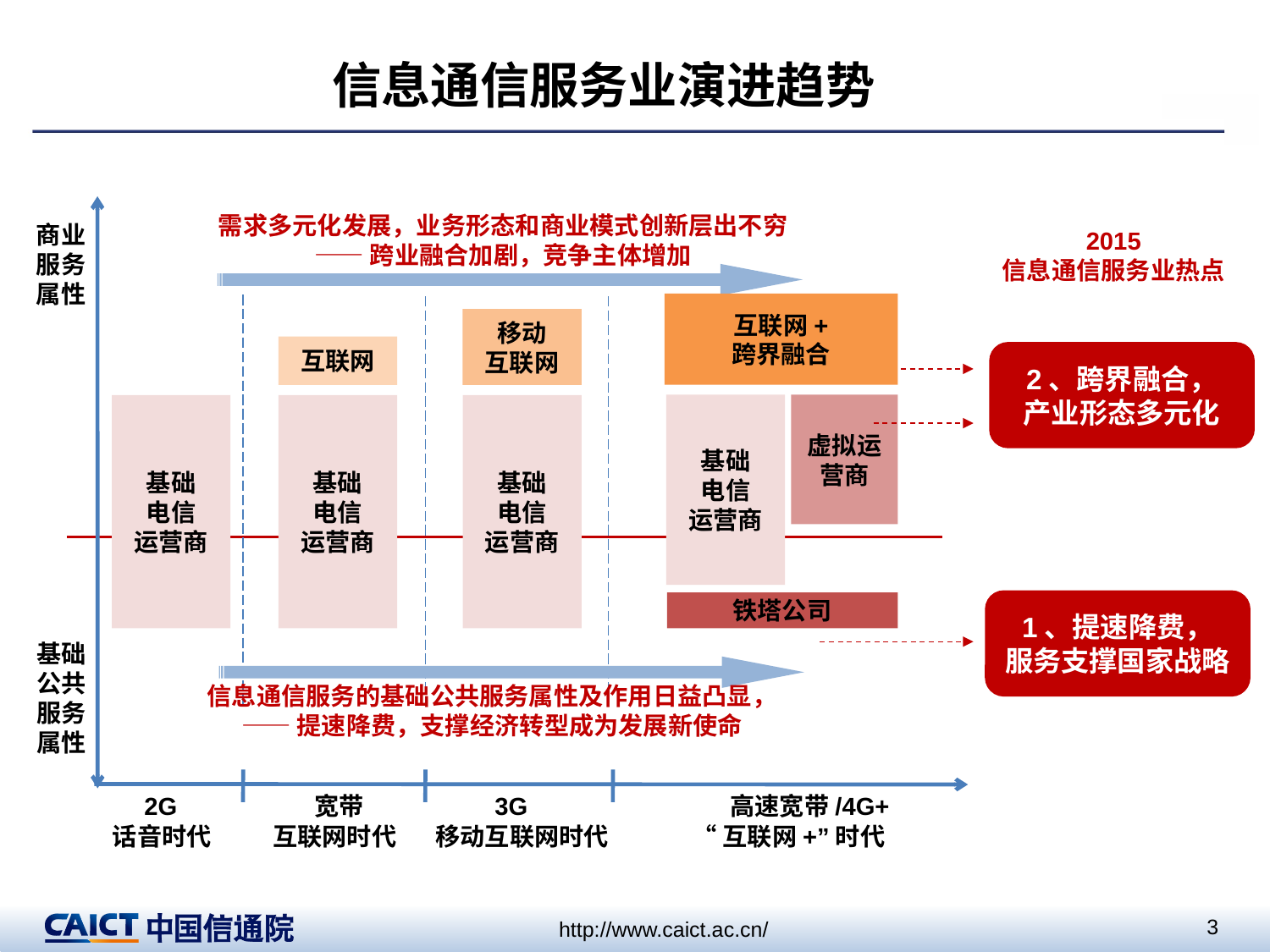

# 信息通信服务业演进趋势
需求多元化发展，业务形态和商业模式创新层出不穷
——跨业融合加剧，竞争主体增加
商业服务属性
2015
信息通信服务业热点

互联网+
跨界融合
移动
互联网
互联网
2、跨界融合，
产业形态多元化
基础
电信
运营商
虚拟运营商
基础
电信
运营商
基础
电信
运营商
基础
电信
运营商
1、提速降费，
服务支撑国家战略
铁塔公司
基础公共服务属性

信息通信服务的基础公共服务属性及作用日益凸显，
——提速降费，支撑经济转型成为发展新使命
2G
宽带
3G
高速宽带/4G+
话音时代
互联网时代
移动互联网时代
“互联网+”时代